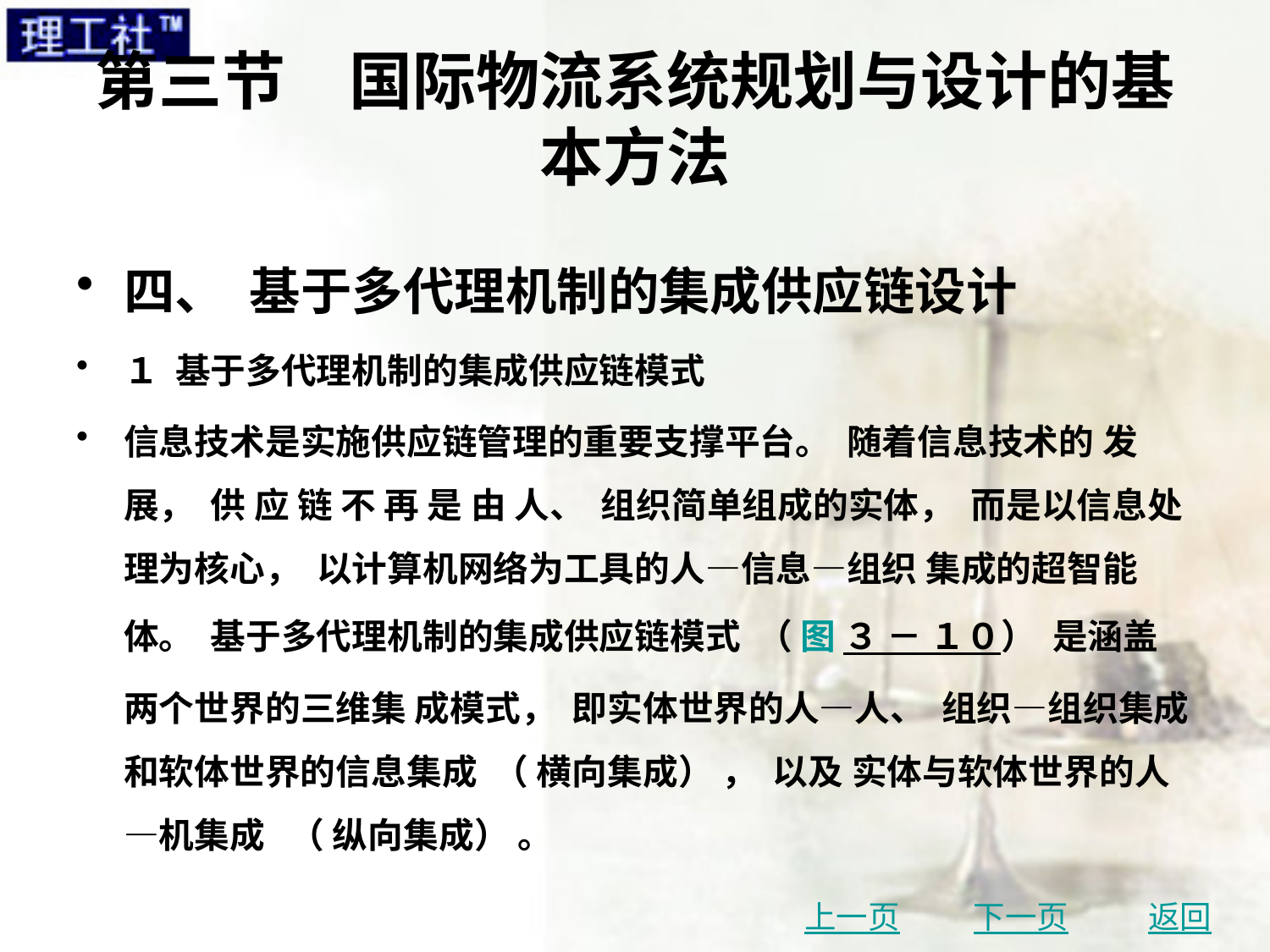

# 第三节　国际物流系统规划与设计的基本方法
四、  基于多代理机制的集成供应链设计
１  基于多代理机制的集成供应链模式
信息技术是实施供应链管理的重要支撑平台。  随着信息技术的 发 展，  供 应 链 不 再 是 由 人、  组织简单组成的实体，  而是以信息处理为核心，  以计算机网络为工具的人—信息—组织 集成的超智能体。  基于多代理机制的集成供应链模式  （ 图 ３ － １０）  是涵盖两个世界的三维集 成模式，  即实体世界的人—人、  组织—组织集成和软体世界的信息集成  （ 横向集成） ，  以及 实体与软体世界的人—机集成   （ 纵向集成） 。

上一页
下一页
返回